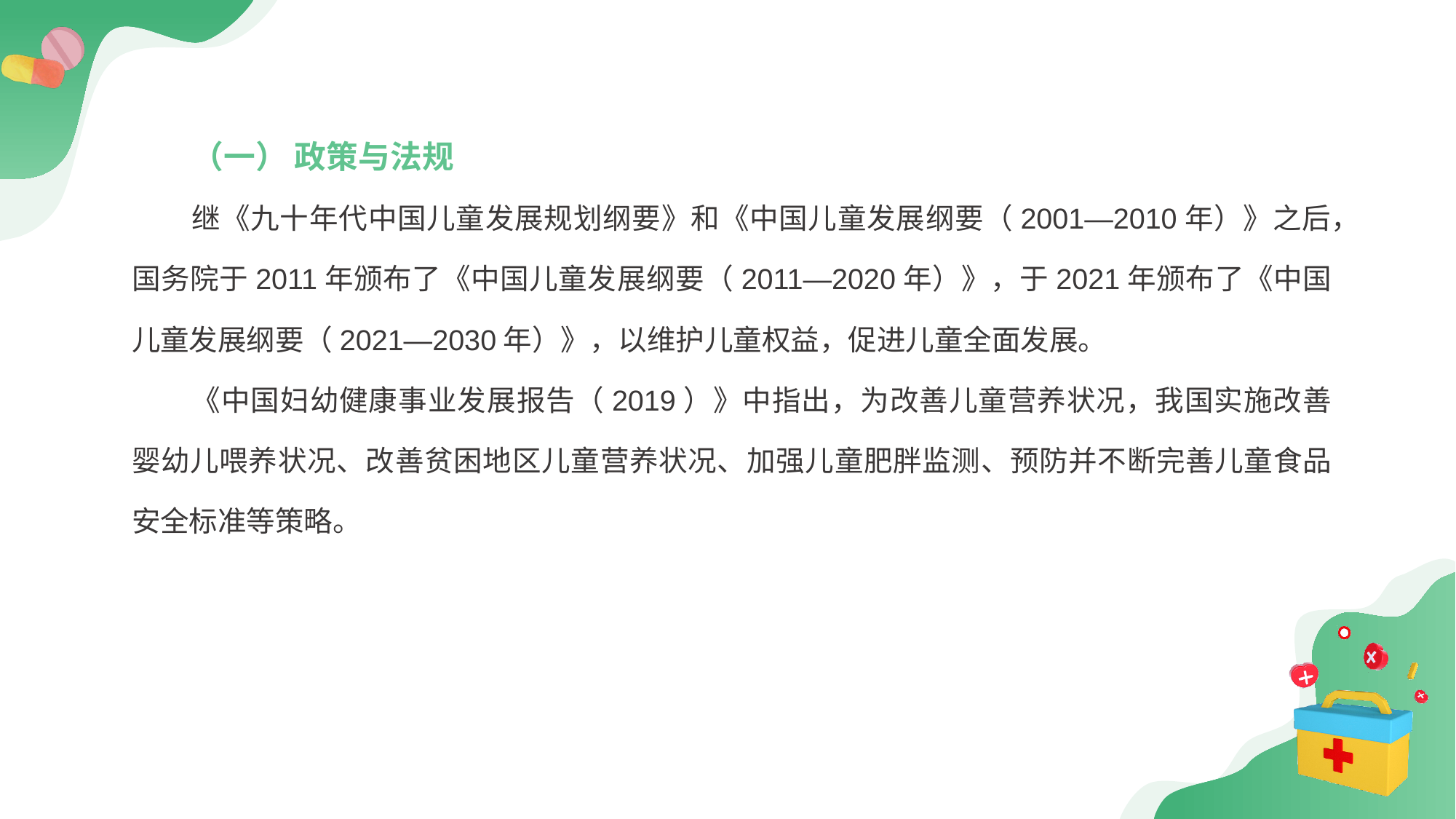

（一） 政策与法规
继《九十年代中国儿童发展规划纲要》和《中国儿童发展纲要（2001—2010年）》之后，国务院于2011年颁布了《中国儿童发展纲要（2011—2020年）》，于2021年颁布了《中国儿童发展纲要（2021—2030年）》，以维护儿童权益，促进儿童全面发展。
《中国妇幼健康事业发展报告（2019）》中指出，为改善儿童营养状况，我国实施改善婴幼儿喂养状况、改善贫困地区儿童营养状况、加强儿童肥胖监测、预防并不断完善儿童食品安全标准等策略。